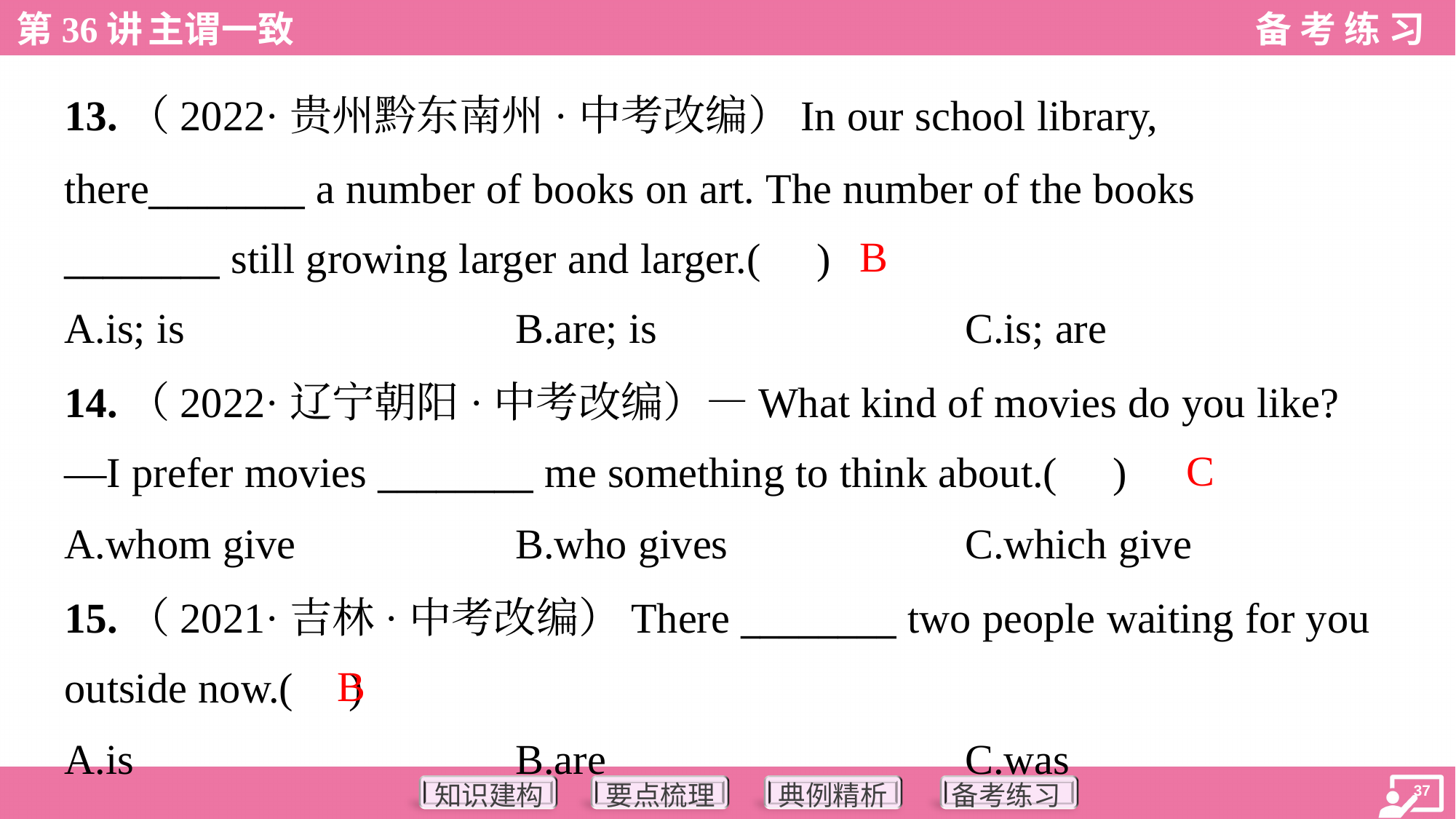

13.（2022·贵州黔东南州·中考改编）In our school library,
there________ a number of books on art. The number of the books
________ still growing larger and larger.(     )
B
A.is; is	B.are; is	C.is; are
14.（2022·辽宁朝阳·中考改编）—What kind of movies do you like?
—I prefer movies ________ me something to think about.(     )
C
A.whom give	B.who gives	C.which give
15.（2021·吉林·中考改编）There ________ two people waiting for you
outside now.(     )
B
A.is	B.are	C.was